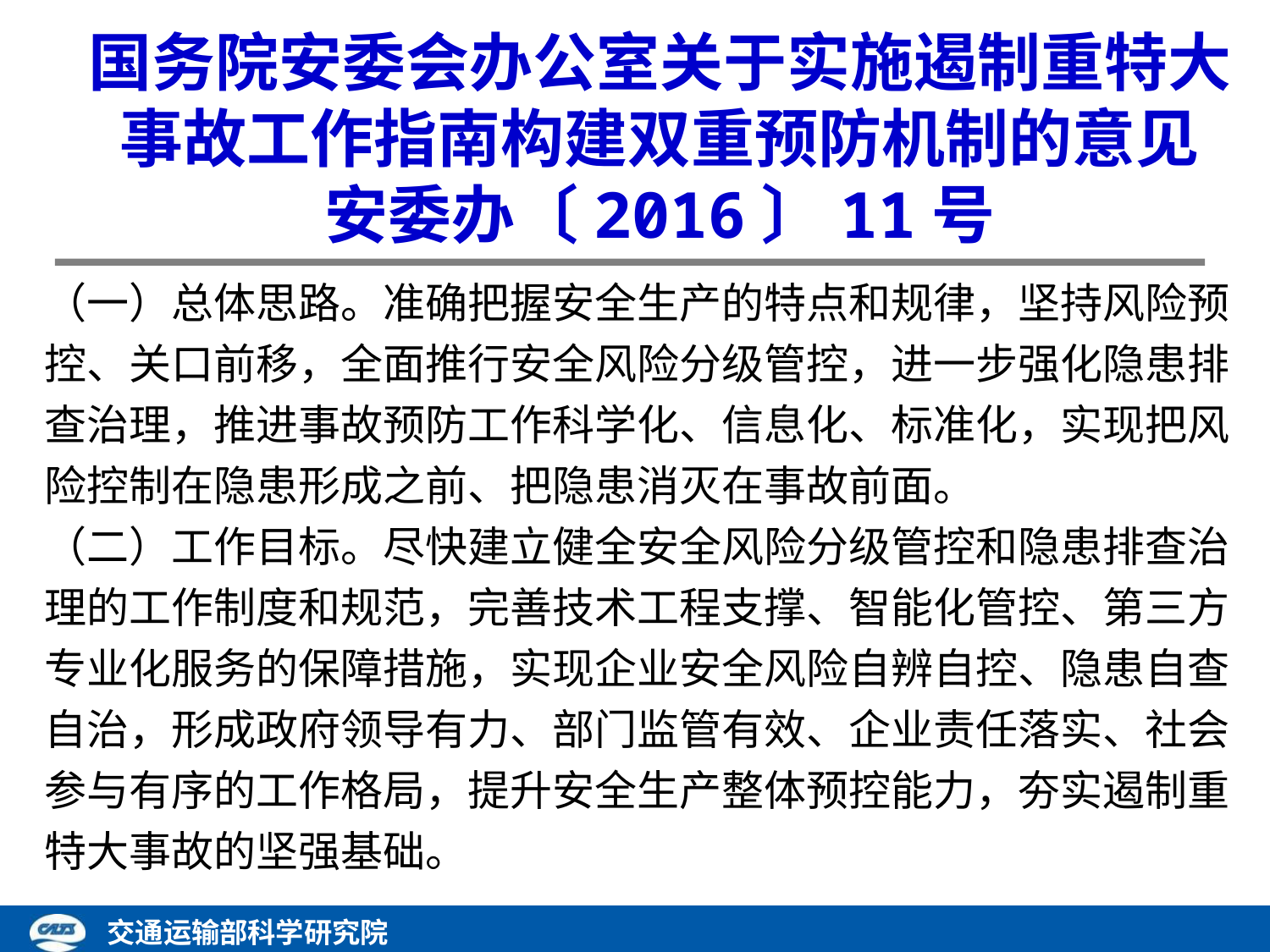

国务院安委会办公室关于实施遏制重特大事故工作指南构建双重预防机制的意见
安委办〔2016〕11号
（一）总体思路。准确把握安全生产的特点和规律，坚持风险预控、关口前移，全面推行安全风险分级管控，进一步强化隐患排查治理，推进事故预防工作科学化、信息化、标准化，实现把风险控制在隐患形成之前、把隐患消灭在事故前面。
（二）工作目标。尽快建立健全安全风险分级管控和隐患排查治理的工作制度和规范，完善技术工程支撑、智能化管控、第三方专业化服务的保障措施，实现企业安全风险自辨自控、隐患自查自治，形成政府领导有力、部门监管有效、企业责任落实、社会参与有序的工作格局，提升安全生产整体预控能力，夯实遏制重特大事故的坚强基础。